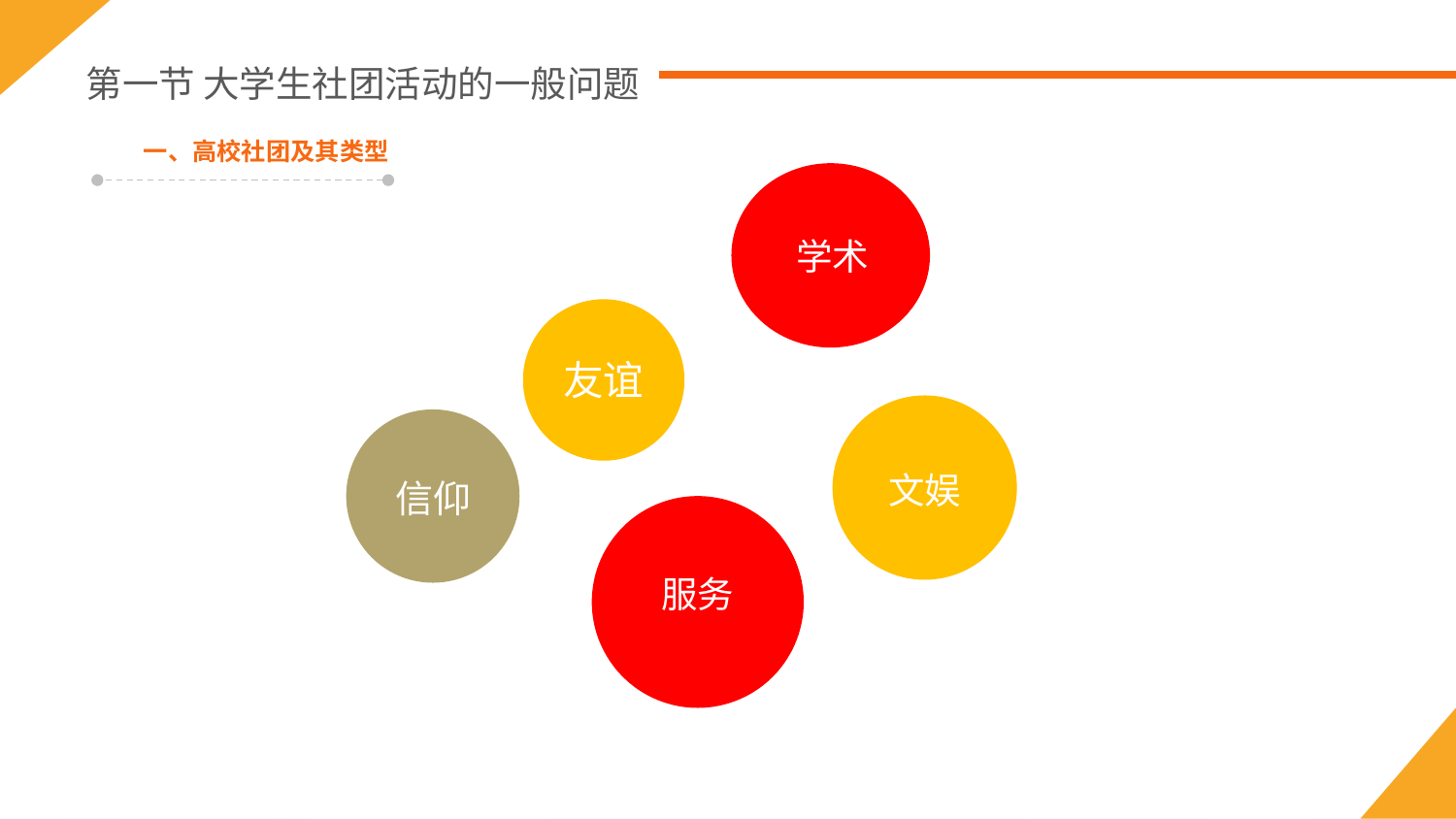

第一节 大学生社团活动的一般问题
一、高校社团及其类型

学术

友谊

文娱

信仰

服务